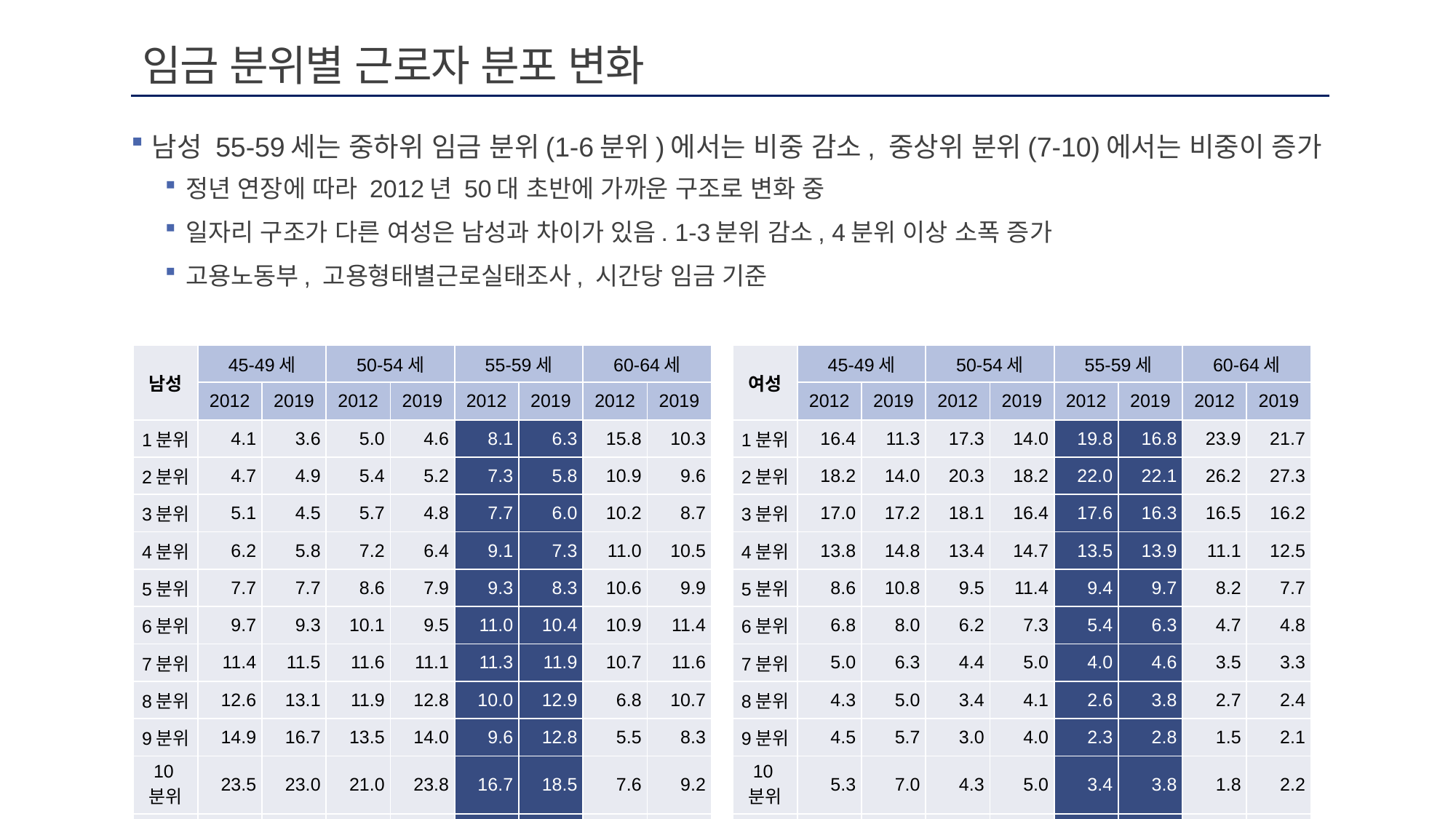

# 임금 분위별 근로자 분포 변화
남성 55-59세는 중하위 임금 분위(1-6분위)에서는 비중 감소, 중상위 분위(7-10)에서는 비중이 증가
정년 연장에 따라 2012년 50대 초반에 가까운 구조로 변화 중
일자리 구조가 다른 여성은 남성과 차이가 있음. 1-3분위 감소, 4분위 이상 소폭 증가
고용노동부, 고용형태별근로실태조사, 시간당 임금 기준
| 남성 | 45-49세 |  | 50-54세 |  | 55-59세 |  | 60-64세 |  |
| --- | --- | --- | --- | --- | --- | --- | --- | --- |
|  | 2012 | 2019 | 2012 | 2019 | 2012 | 2019 | 2012 | 2019 |
| 1분위 | 4.1 | 3.6 | 5.0 | 4.6 | 8.1 | 6.3 | 15.8 | 10.3 |
| 2분위 | 4.7 | 4.9 | 5.4 | 5.2 | 7.3 | 5.8 | 10.9 | 9.6 |
| 3분위 | 5.1 | 4.5 | 5.7 | 4.8 | 7.7 | 6.0 | 10.2 | 8.7 |
| 4분위 | 6.2 | 5.8 | 7.2 | 6.4 | 9.1 | 7.3 | 11.0 | 10.5 |
| 5분위 | 7.7 | 7.7 | 8.6 | 7.9 | 9.3 | 8.3 | 10.6 | 9.9 |
| 6분위 | 9.7 | 9.3 | 10.1 | 9.5 | 11.0 | 10.4 | 10.9 | 11.4 |
| 7분위 | 11.4 | 11.5 | 11.6 | 11.1 | 11.3 | 11.9 | 10.7 | 11.6 |
| 8분위 | 12.6 | 13.1 | 11.9 | 12.8 | 10.0 | 12.9 | 6.8 | 10.7 |
| 9분위 | 14.9 | 16.7 | 13.5 | 14.0 | 9.6 | 12.8 | 5.5 | 8.3 |
| 10분위 | 23.5 | 23.0 | 21.0 | 23.8 | 16.7 | 18.5 | 7.6 | 9.2 |
| 계 | 100.0 | 100.0 | 100.0 | 100.0 | 100.0 | 100.0 | 100.0 | 100.0 |
| 여성 | 45-49세 |  | 50-54세 |  | 55-59세 |  | 60-64세 |  |
| --- | --- | --- | --- | --- | --- | --- | --- | --- |
|  | 2012 | 2019 | 2012 | 2019 | 2012 | 2019 | 2012 | 2019 |
| 1분위 | 16.4 | 11.3 | 17.3 | 14.0 | 19.8 | 16.8 | 23.9 | 21.7 |
| 2분위 | 18.2 | 14.0 | 20.3 | 18.2 | 22.0 | 22.1 | 26.2 | 27.3 |
| 3분위 | 17.0 | 17.2 | 18.1 | 16.4 | 17.6 | 16.3 | 16.5 | 16.2 |
| 4분위 | 13.8 | 14.8 | 13.4 | 14.7 | 13.5 | 13.9 | 11.1 | 12.5 |
| 5분위 | 8.6 | 10.8 | 9.5 | 11.4 | 9.4 | 9.7 | 8.2 | 7.7 |
| 6분위 | 6.8 | 8.0 | 6.2 | 7.3 | 5.4 | 6.3 | 4.7 | 4.8 |
| 7분위 | 5.0 | 6.3 | 4.4 | 5.0 | 4.0 | 4.6 | 3.5 | 3.3 |
| 8분위 | 4.3 | 5.0 | 3.4 | 4.1 | 2.6 | 3.8 | 2.7 | 2.4 |
| 9분위 | 4.5 | 5.7 | 3.0 | 4.0 | 2.3 | 2.8 | 1.5 | 2.1 |
| 10분위 | 5.3 | 7.0 | 4.3 | 5.0 | 3.4 | 3.8 | 1.8 | 2.2 |
| 계 | 100.0 | 100.0 | 100.0 | 100.0 | 100.0 | 100.0 | 100.0 | 100.0 |